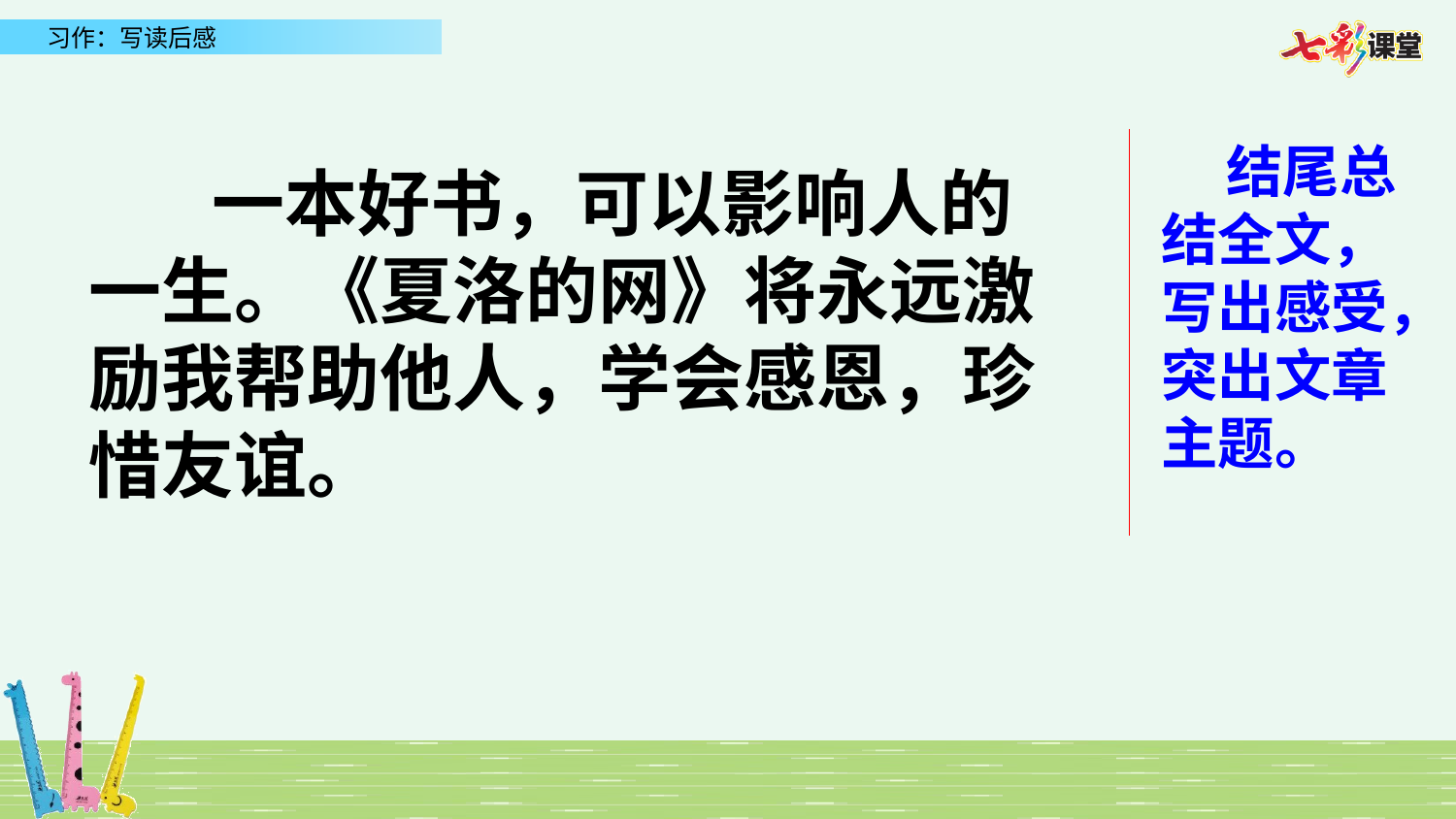

结尾总结全文，写出感受，突出文章主题。
  一本好书，可以影响人的一生。《夏洛的网》将永远激励我帮助他人，学会感恩，珍惜友谊。